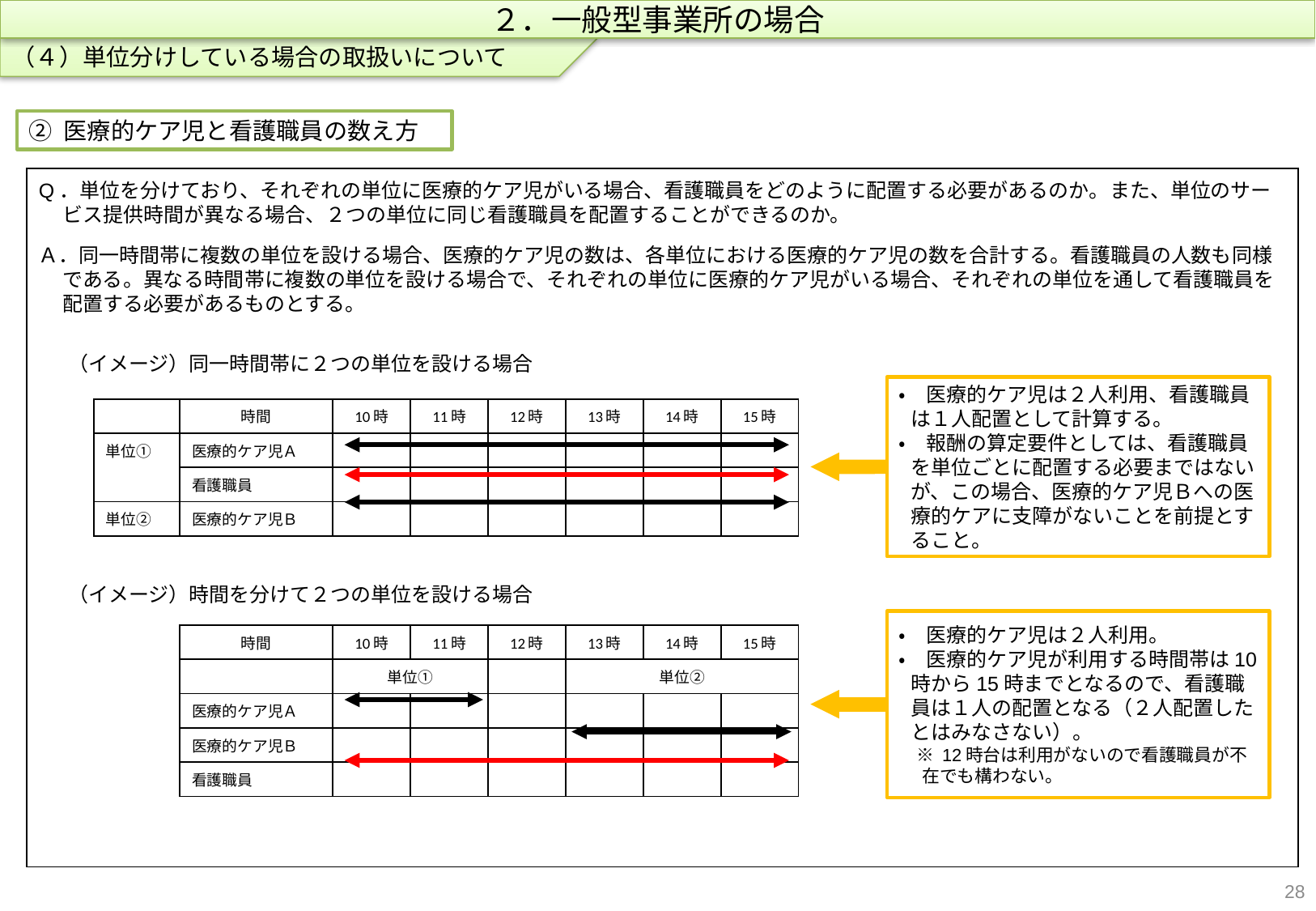

（４）単位分けしている場合の取扱いについて
２．一般型事業所の場合
② 医療的ケア児と看護職員の数え方
Q．単位を分けており、それぞれの単位に医療的ケア児がいる場合、看護職員をどのように配置する必要があるのか。また、単位のサービス提供時間が異なる場合、２つの単位に同じ看護職員を配置することができるのか。

Ａ．同一時間帯に複数の単位を設ける場合、医療的ケア児の数は、各単位における医療的ケア児の数を合計する。看護職員の人数も同様である。異なる時間帯に複数の単位を設ける場合で、それぞれの単位に医療的ケア児がいる場合、それぞれの単位を通して看護職員を配置する必要があるものとする。

（イメージ）同一時間帯に２つの単位を設ける場合
・　医療的ケア児は２人利用、看護職員は１人配置として計算する。
・　報酬の算定要件としては、看護職員を単位ごとに配置する必要まではないが、この場合、医療的ケア児Ｂへの医療的ケアに支障がないことを前提とすること。
|  | 時間 | 10時 | 11時 | 12時 | 13時 | 14時 | 15時 |
| --- | --- | --- | --- | --- | --- | --- | --- |
| 単位① | 医療的ケア児Ａ |  |  |  |  |  |  |
|  | 看護職員 |  |  |  |  |  |  |
| 単位② | 医療的ケア児Ｂ |  |  |  |  |  |  |
（イメージ）時間を分けて２つの単位を設ける場合
・　医療的ケア児は２人利用。
・　医療的ケア児が利用する時間帯は10時から15時までとなるので、看護職員は１人の配置となる（２人配置したとはみなさない）。
　※ 12時台は利用がないので看護職員が不在でも構わない。
| 時間 | 10時 | 11時 | 12時 | 13時 | 14時 | 15時 |
| --- | --- | --- | --- | --- | --- | --- |
|  | 単位① |  |  | 単位② |  |  |
| 医療的ケア児Ａ |  |  |  |  |  |  |
| 医療的ケア児Ｂ |  |  |  |  |  |  |
| 看護職員 |  |  |  |  |  |  |
28